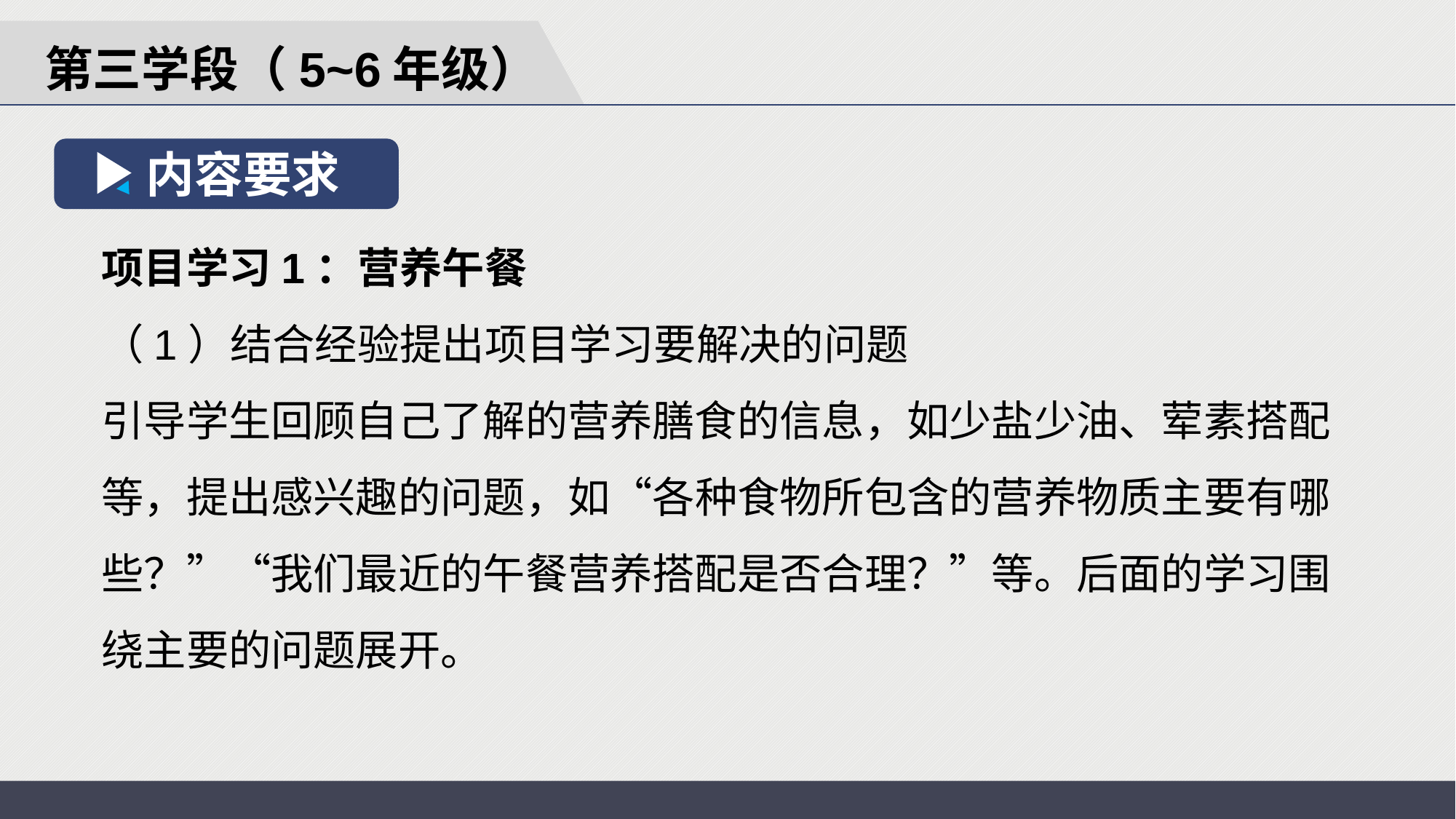

第三学段（5~6年级）
内容要求

项目学习1：营养午餐
（1）结合经验提出项目学习要解决的问题
引导学生回顾自己了解的营养膳食的信息，如少盐少油、荤素搭配等，提出感兴趣的问题，如“各种食物所包含的营养物质主要有哪些？”“我们最近的午餐营养搭配是否合理？”等。后面的学习围绕主要的问题展开。